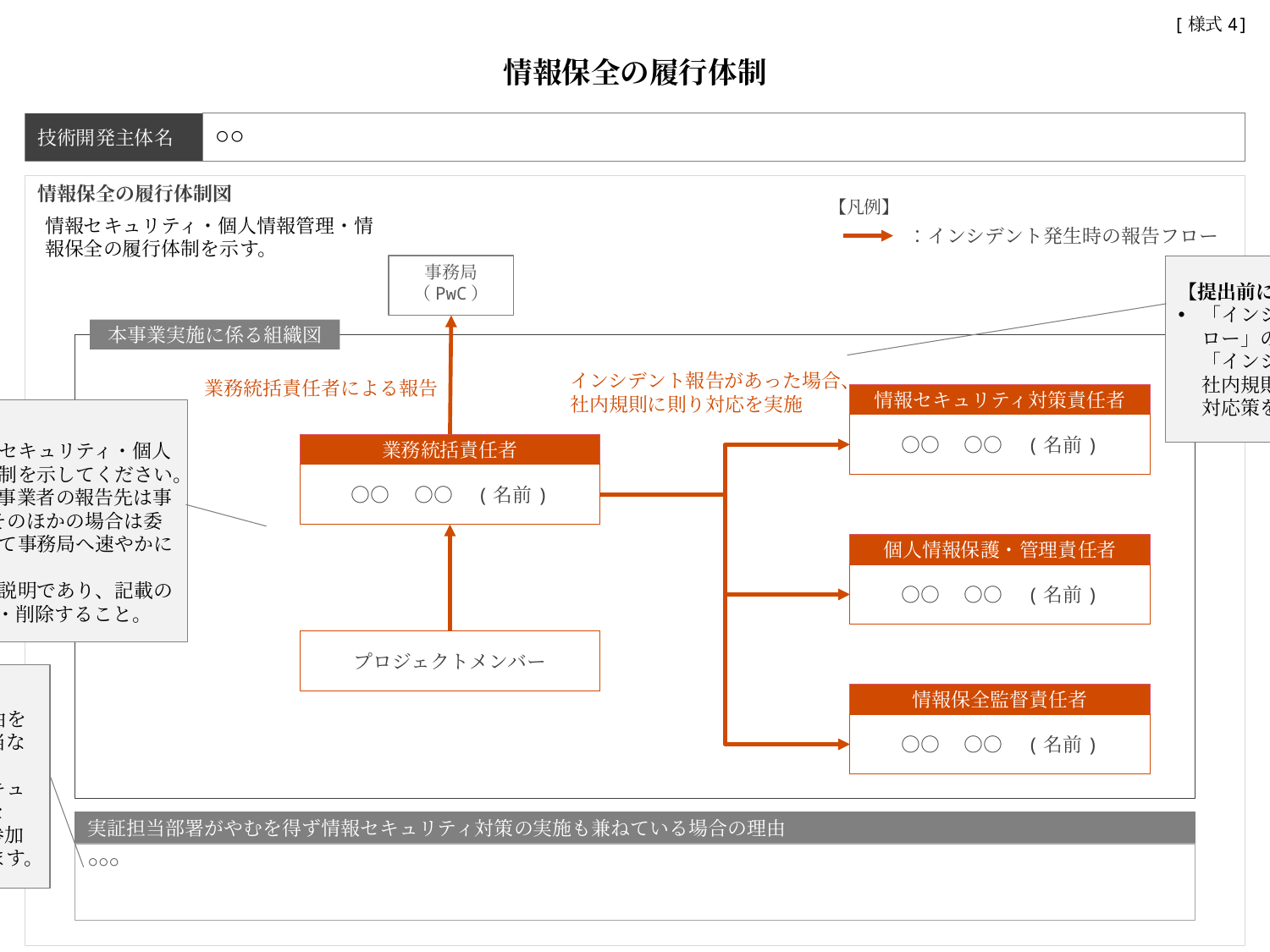

[様式4]
情報保全の履行体制
技術開発主体名
○○
情報保全の履行体制図
【凡例】
：インシデント発生時の報告フロー
情報セキュリティ・個人情報管理・情報保全の履行体制を示す。
事務局
（PwC）
【提出前に削除すること】
「インシデント発生時の報告フロー」の矢印については、併せて、「インシデント報告があった場合、社内規則に則り対応を実施」等、対応策を図中に記載ください。
本事業実施に係る組織図

インシデント報告があった場合、
社内規則に則り対応を実施
業務統括責任者による報告
情報セキュリティ対策責任者
【提出前に削除すること】
技術開発主体における、情報セキュリティ・個人情報管理・情報保全の履行体制を示してください。なお、インシデント発生時、事業者の報告先は事務局(PwC)となりますが、そのほかの場合は委託元へ報告し、事業者を通じて事務局へ速やかに報告することとします。
以下は記載内容の例示または説明であり、記載の際は適宜オブジェクトを追加・削除すること。
○○　○○　(名前)
業務統括責任者
○○　○○　(名前)
個人情報保護・管理責任者
○○　○○　(名前)
プロジェクトメンバー
【提出前に削除すること】
本項目は該当する場合にのみ、簡潔に理由を記載ください。（該当しない場合は「該当なし。」と記載ください。）
なお、本項目は、実施要領上の「情報セキュリティを確保するための体制には、情報セキュリティ対策業務を中心とした部門を参加させる」という点に基づき設定しております。
情報保全監督責任者
○○　○○　(名前)
実証担当部署がやむを得ず情報セキュリティ対策の実施も兼ねている場合の理由
○○○